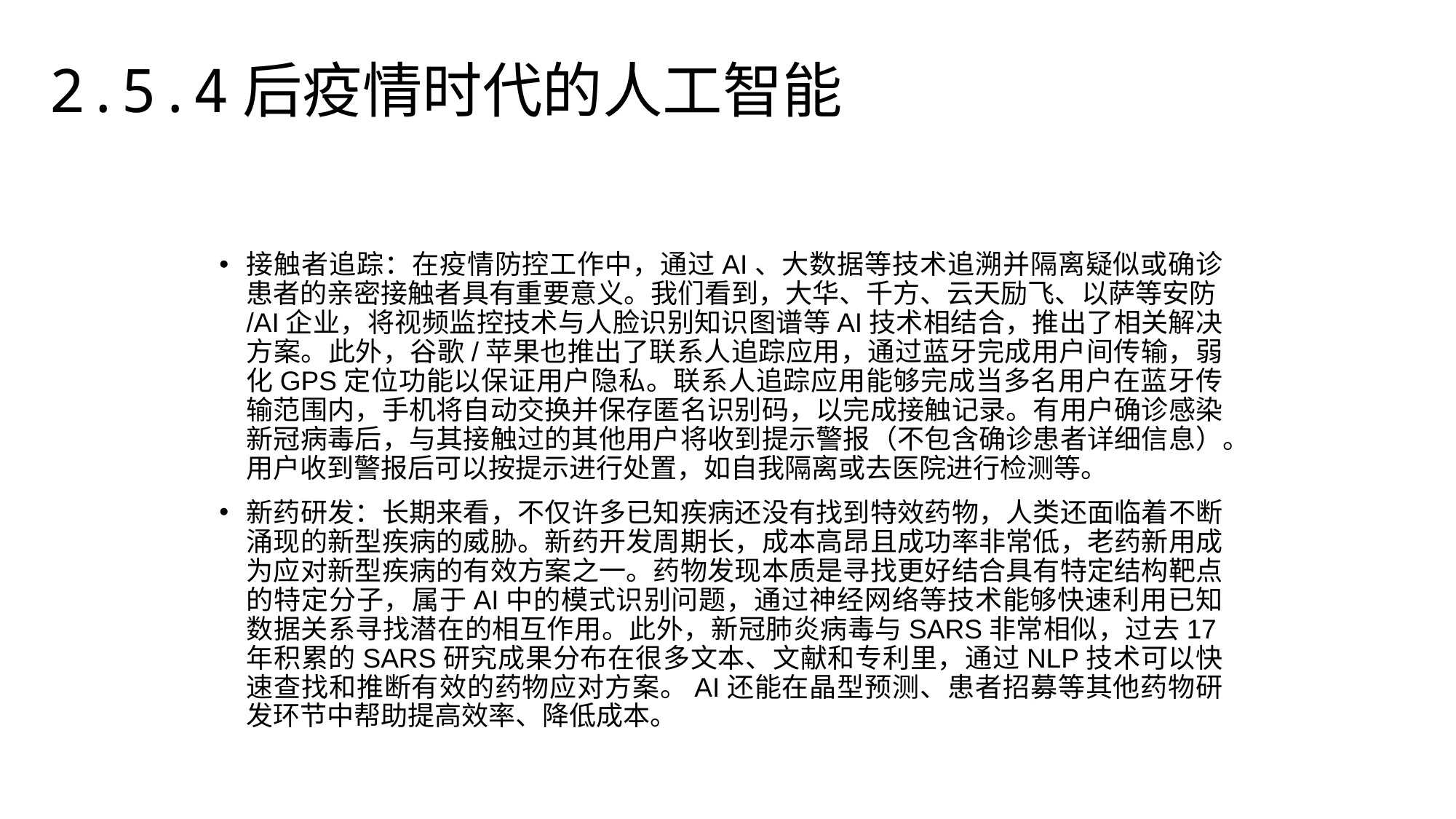

2.5.4后疫情时代的人工智能
接触者追踪：在疫情防控工作中，通过AI、大数据等技术追溯并隔离疑似或确诊患者的亲密接触者具有重要意义。我们看到，大华、千方、云天励飞、以萨等安防/AI企业，将视频监控技术与人脸识别知识图谱等AI技术相结合，推出了相关解决方案。此外，谷歌/苹果也推出了联系人追踪应用，通过蓝牙完成用户间传输，弱化GPS定位功能以保证用户隐私。联系人追踪应用能够完成当多名用户在蓝牙传输范围内，手机将自动交换并保存匿名识别码，以完成接触记录。有用户确诊感染新冠病毒后，与其接触过的其他用户将收到提示警报（不包含确诊患者详细信息）。用户收到警报后可以按提示进行处置，如自我隔离或去医院进行检测等。
新药研发：长期来看，不仅许多已知疾病还没有找到特效药物，人类还面临着不断涌现的新型疾病的威胁。新药开发周期长，成本高昂且成功率非常低，老药新用成为应对新型疾病的有效方案之一。药物发现本质是寻找更好结合具有特定结构靶点的特定分子，属于AI中的模式识别问题，通过神经网络等技术能够快速利用已知数据关系寻找潜在的相互作用。此外，新冠肺炎病毒与SARS非常相似，过去17年积累的SARS研究成果分布在很多文本、文献和专利里，通过NLP技术可以快速查找和推断有效的药物应对方案。AI还能在晶型预测、患者招募等其他药物研发环节中帮助提高效率、降低成本。